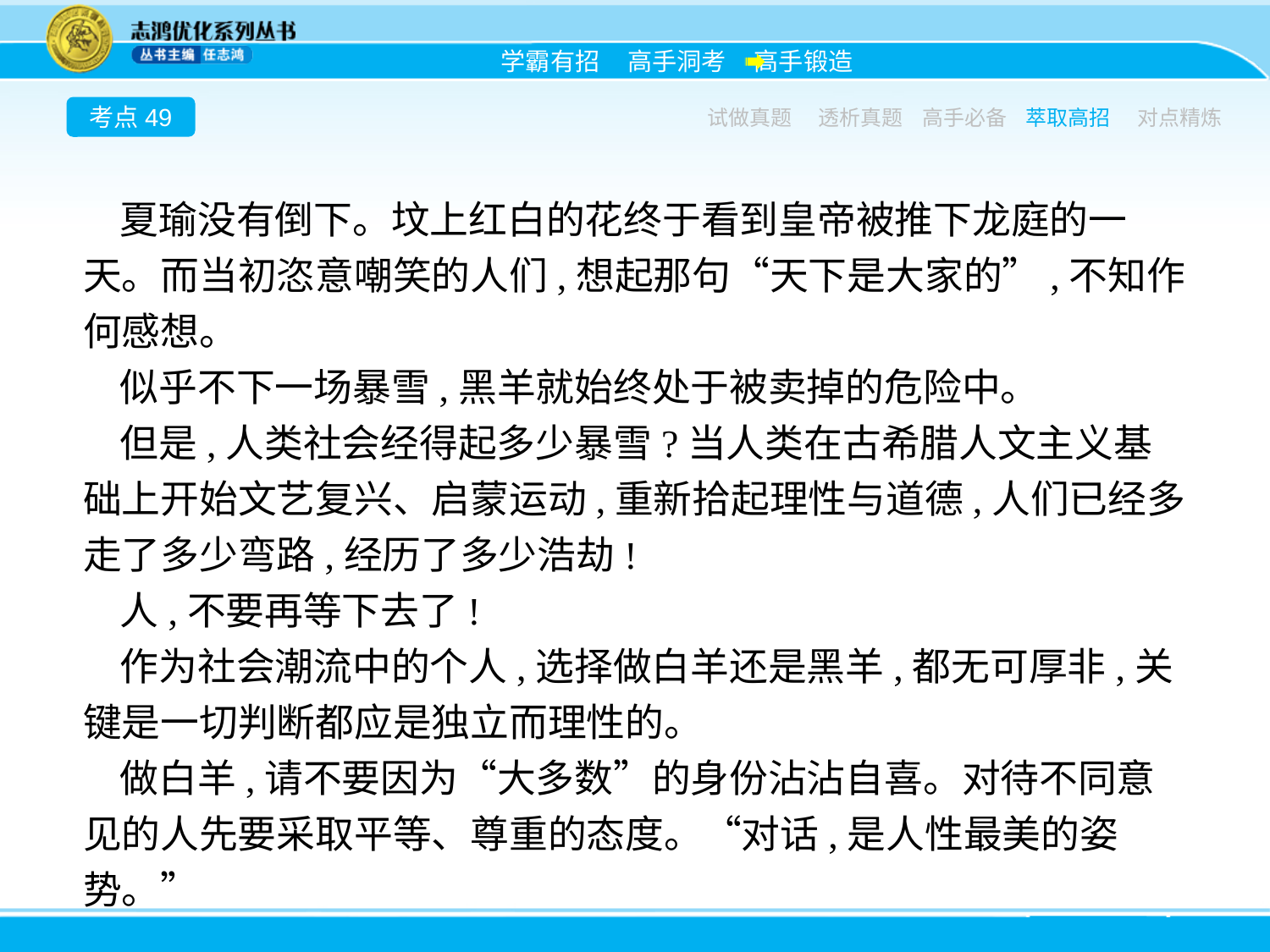

考点49
试做真题
透析真题
高手必备
萃取高招
对点精炼
夏瑜没有倒下。坟上红白的花终于看到皇帝被推下龙庭的一天。而当初恣意嘲笑的人们,想起那句“天下是大家的”,不知作何感想。
似乎不下一场暴雪,黑羊就始终处于被卖掉的危险中。
但是,人类社会经得起多少暴雪?当人类在古希腊人文主义基础上开始文艺复兴、启蒙运动,重新拾起理性与道德,人们已经多走了多少弯路,经历了多少浩劫!
人,不要再等下去了!
作为社会潮流中的个人,选择做白羊还是黑羊,都无可厚非,关键是一切判断都应是独立而理性的。
做白羊,请不要因为“大多数”的身份沾沾自喜。对待不同意见的人先要采取平等、尊重的态度。“对话,是人性最美的姿势。”